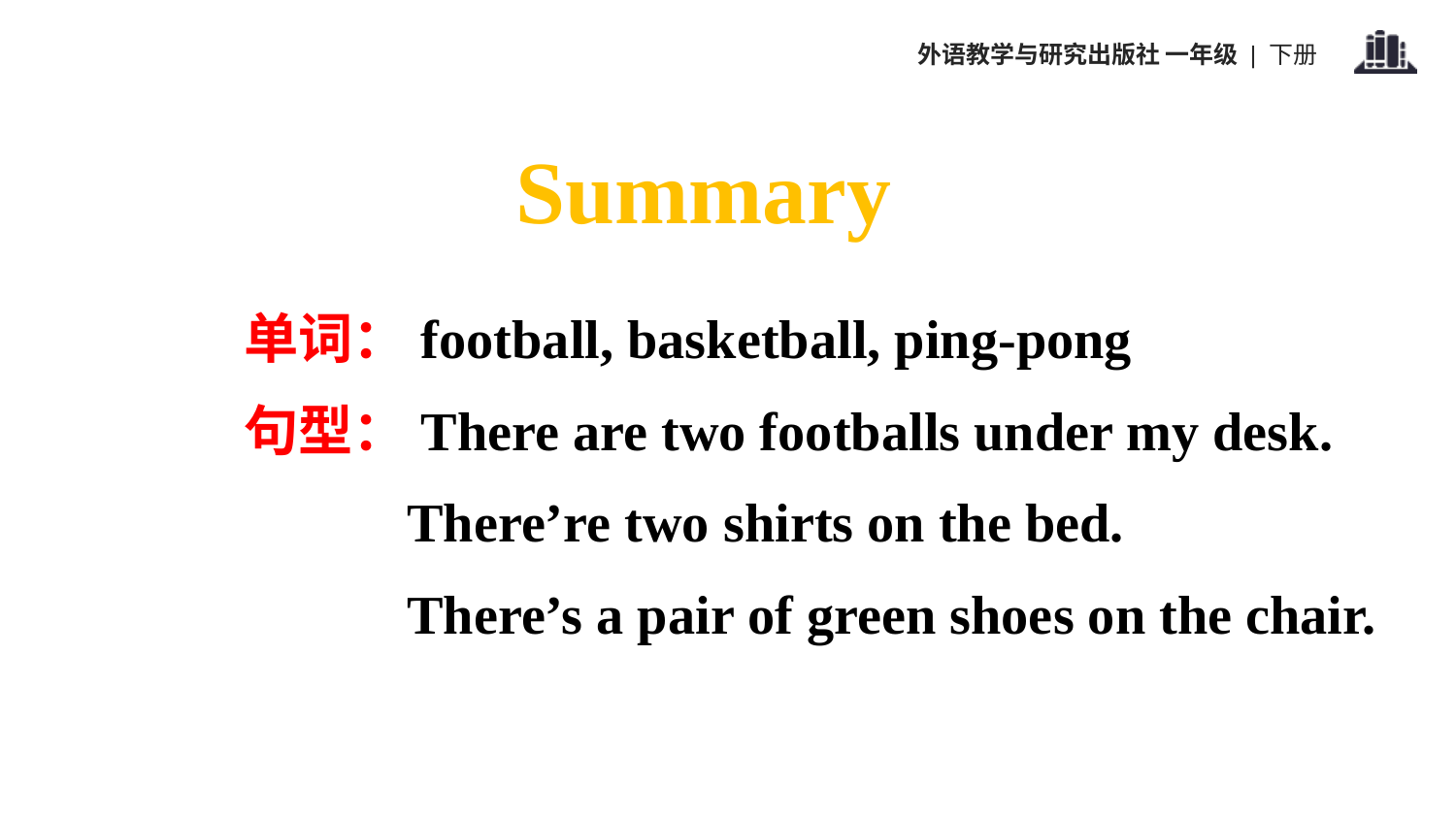

Summary
单词：football, basketball, ping-pong
句型：There are two footballs under my desk.
            There’re two shirts on the bed.
            There’s a pair of green shoes on the chair.